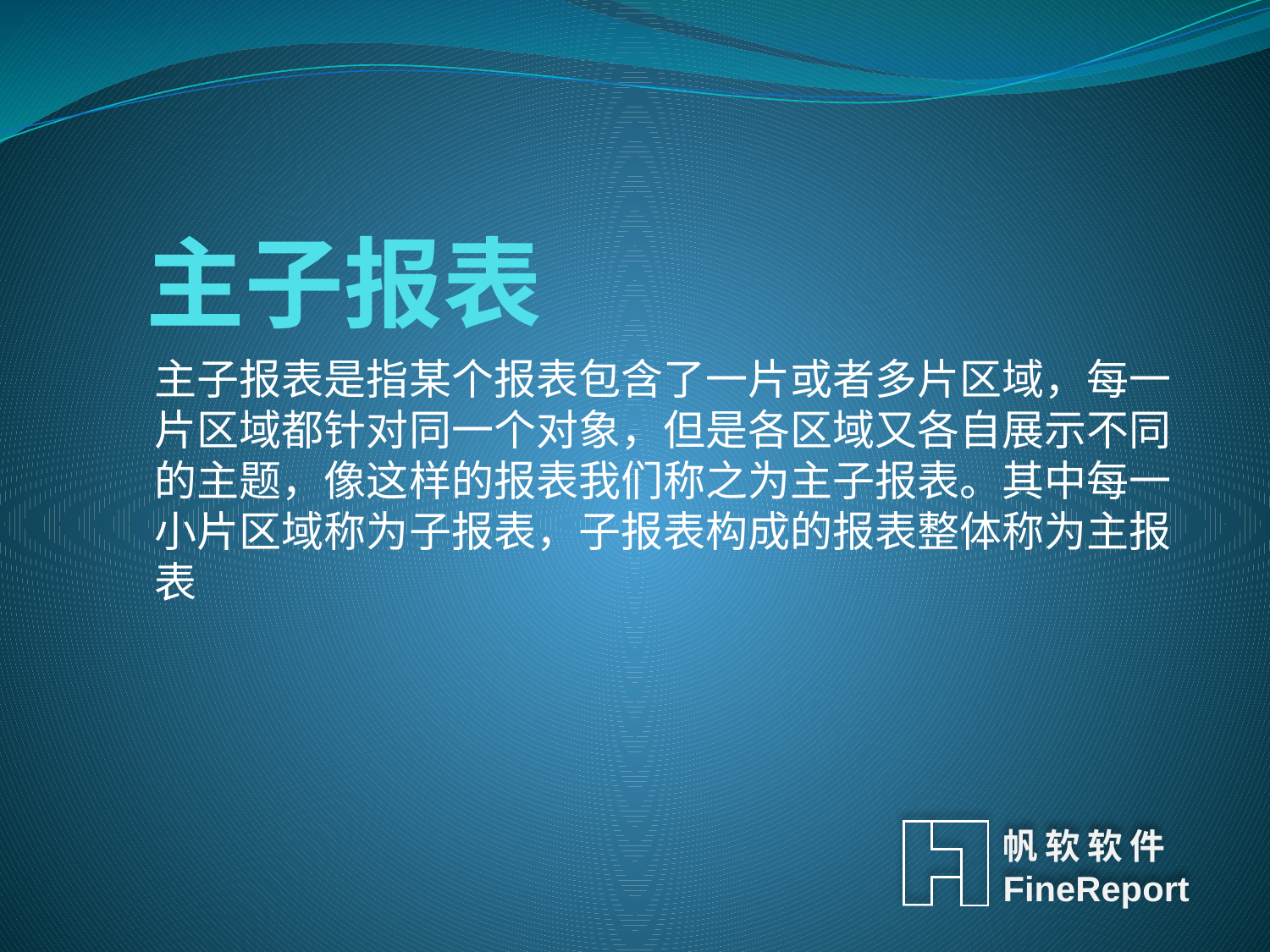

# 主子报表
主子报表是指某个报表包含了一片或者多片区域，每一片区域都针对同一个对象，但是各区域又各自展示不同的主题，像这样的报表我们称之为主子报表。其中每一小片区域称为子报表，子报表构成的报表整体称为主报表